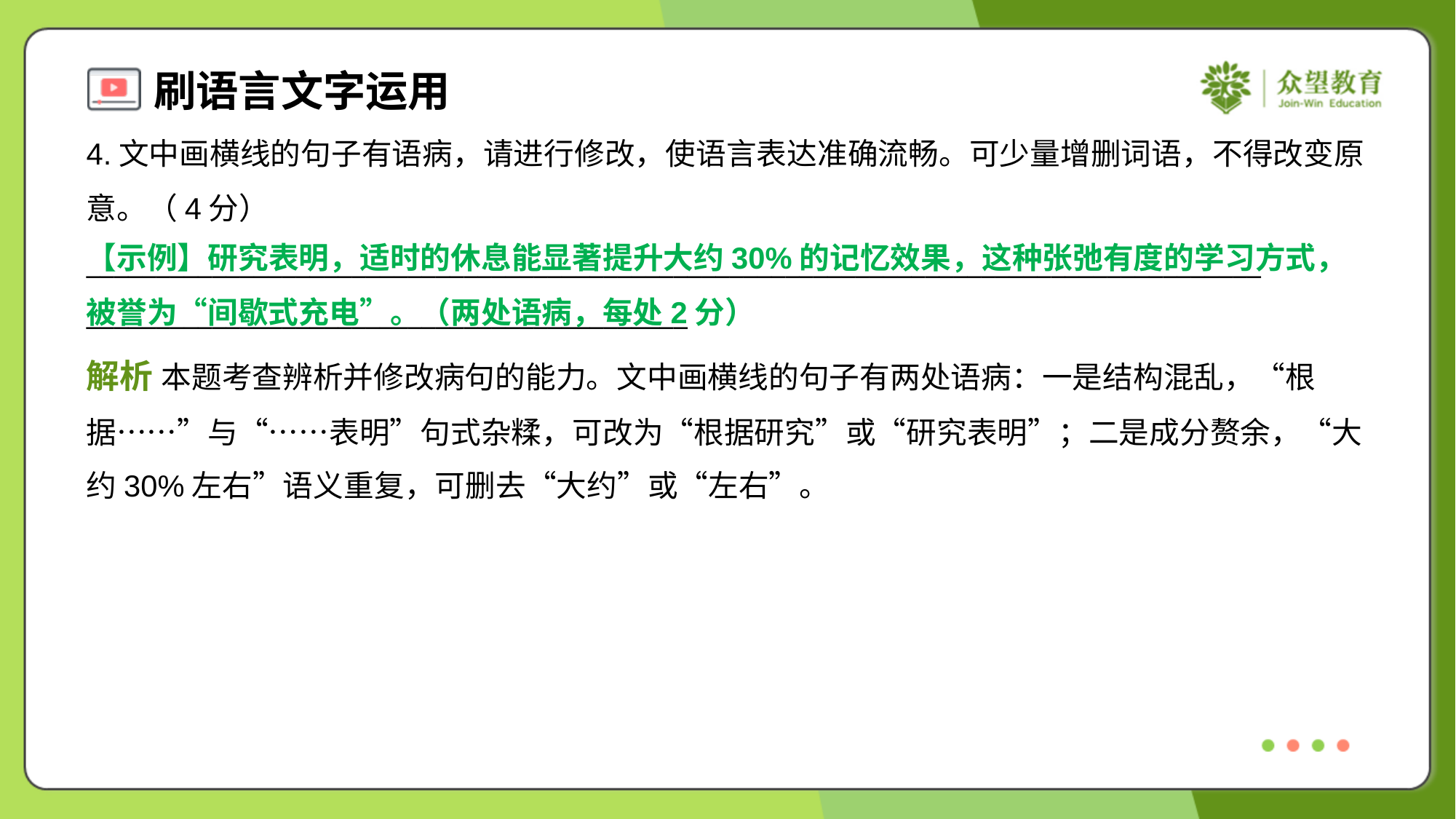

4.文中画横线的句子有语病，请进行修改，使语言表达准确流畅。可少量增删词语，不得改变原
意。（4分）
____________________________________________________________________________________
___________________________________________
【示例】研究表明，适时的休息能显著提升大约30%的记忆效果，这种张弛有度的学习方式，被誉为“间歇式充电”。（两处语病，每处2分）
解析 本题考查辨析并修改病句的能力。文中画横线的句子有两处语病：一是结构混乱，“根
据……”与“……表明”句式杂糅，可改为“根据研究”或“研究表明”；二是成分赘余，“大
约30%左右”语义重复，可删去“大约”或“左右”。